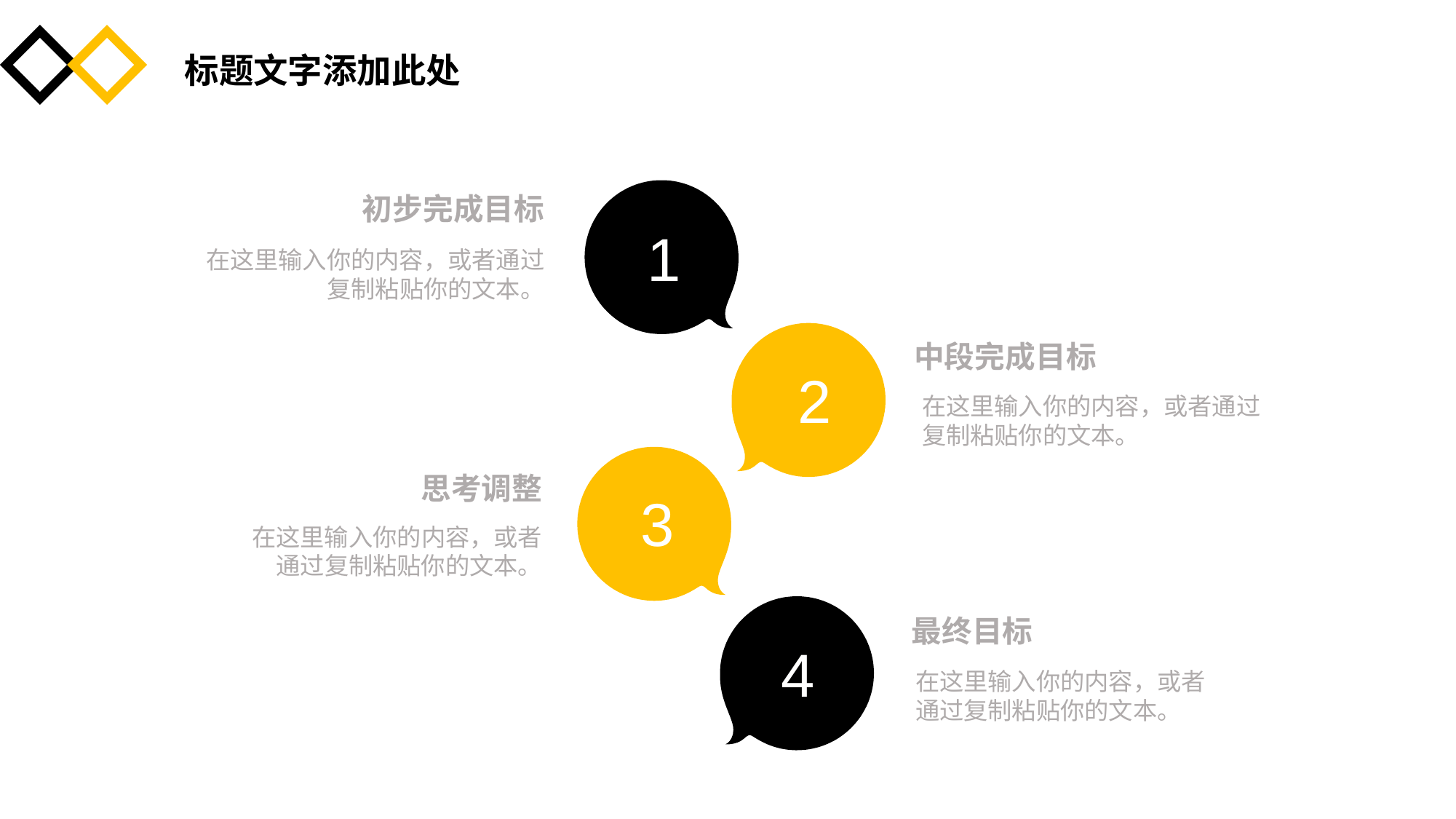

标题文字添加此处

初步完成目标
1
在这里输入你的内容，或者通过复制粘贴你的文本。

中段完成目标
2
在这里输入你的内容，或者通过复制粘贴你的文本。

思考调整
3
在这里输入你的内容，或者通过复制粘贴你的文本。

最终目标
4
在这里输入你的内容，或者通过复制粘贴你的文本。